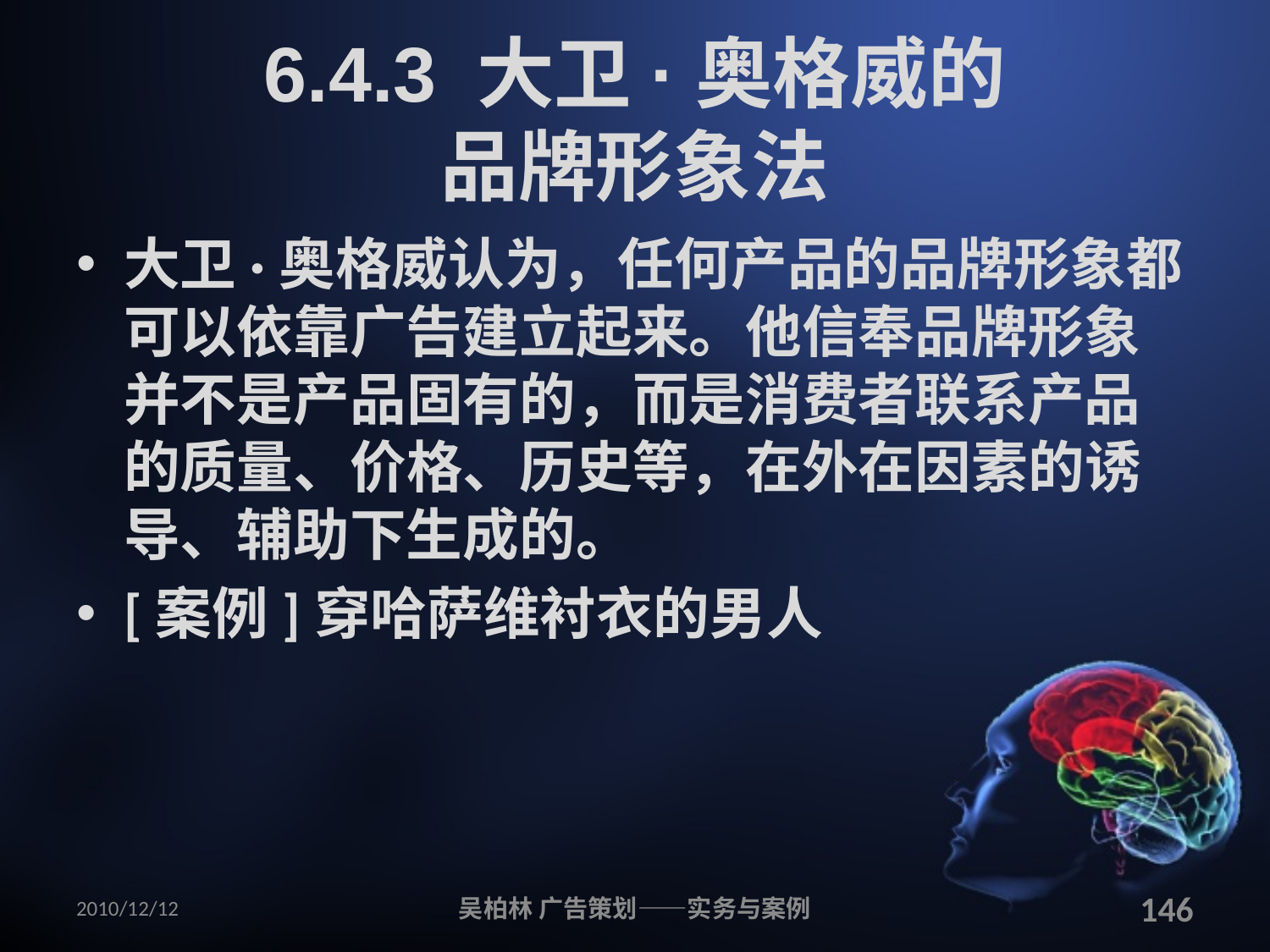

# 6.4.3 大卫·奥格威的 品牌形象法
大卫·奥格威认为，任何产品的品牌形象都可以依靠广告建立起来。他信奉品牌形象并不是产品固有的，而是消费者联系产品的质量、价格、历史等，在外在因素的诱导、辅助下生成的。
[案例]穿哈萨维衬衣的男人
2010/12/12
吴柏林 广告策划——实务与案例
146